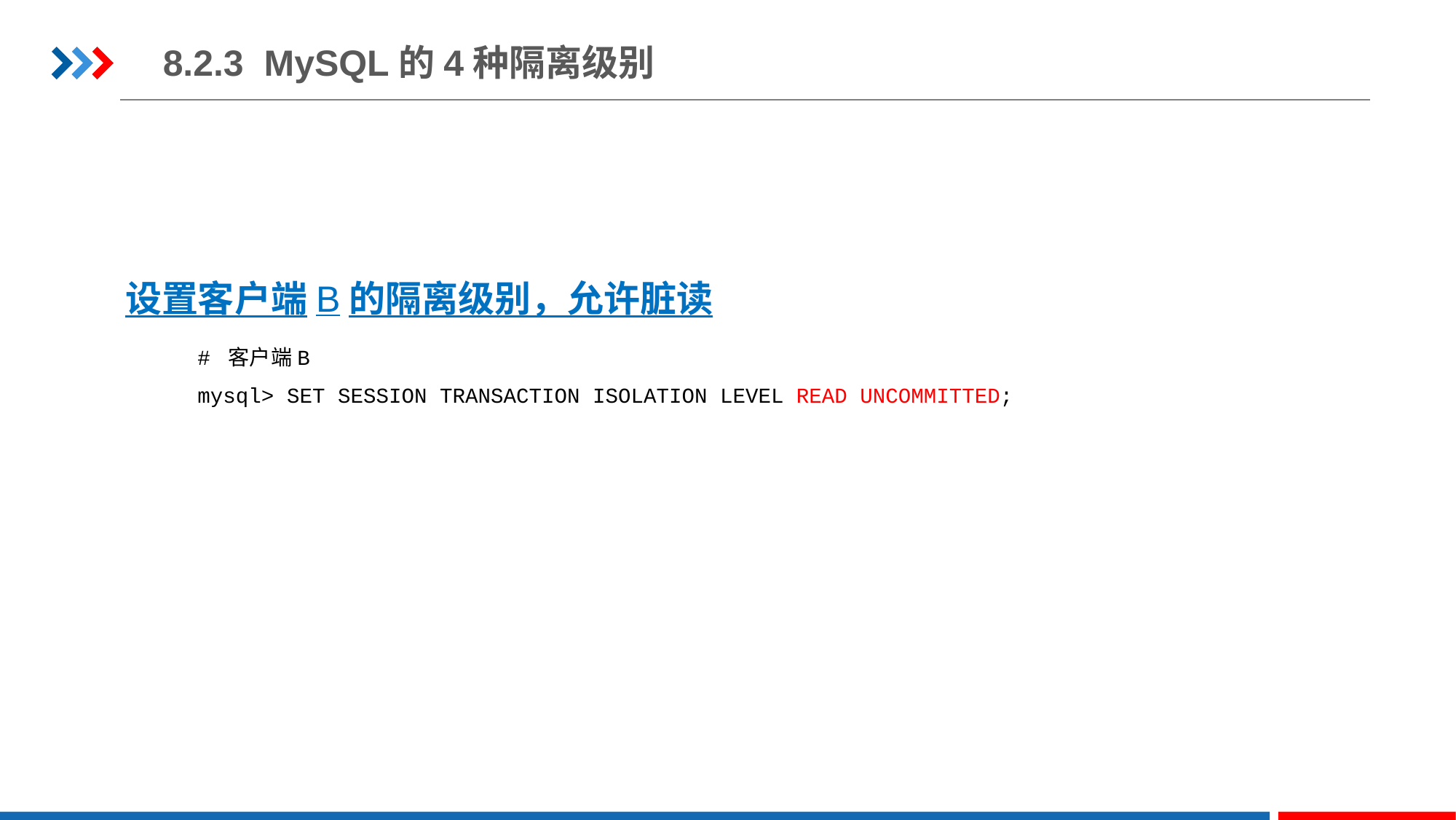

8.2.3  MySQL的4种隔离级别
设置客户端B的隔离级别，允许脏读
# 客户端B
mysql> SET SESSION TRANSACTION ISOLATION LEVEL READ UNCOMMITTED;